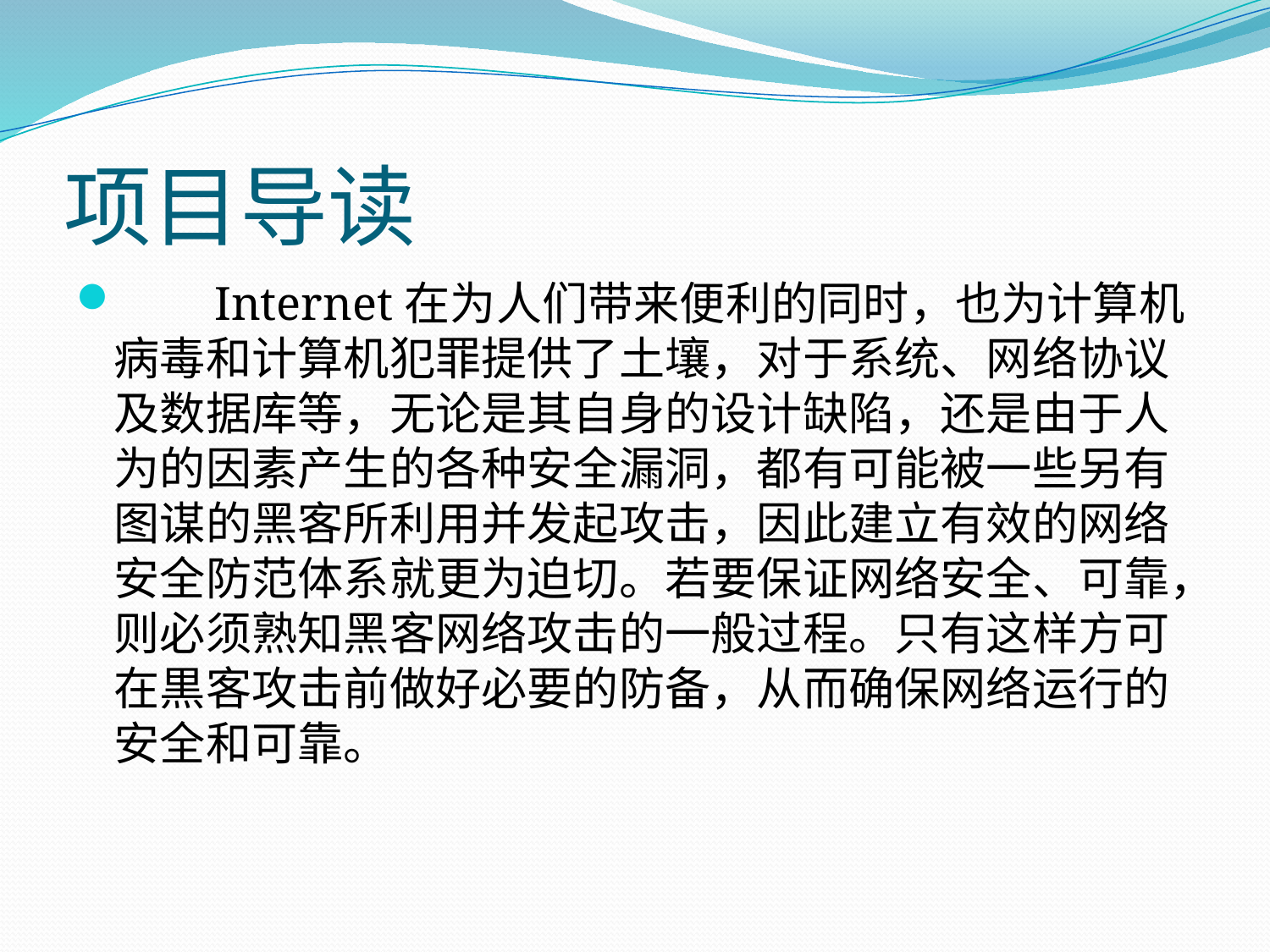

# 项目导读
        Internet在为人们带来便利的同时，也为计算机病毒和计算机犯罪提供了土壤，对于系统、网络协议及数据库等，无论是其自身的设计缺陷，还是由于人为的因素产生的各种安全漏洞，都有可能被一些另有图谋的黑客所利用并发起攻击，因此建立有效的网络安全防范体系就更为迫切。若要保证网络安全、可靠，则必须熟知黑客网络攻击的一般过程。只有这样方可在黒客攻击前做好必要的防备，从而确保网络运行的安全和可靠。